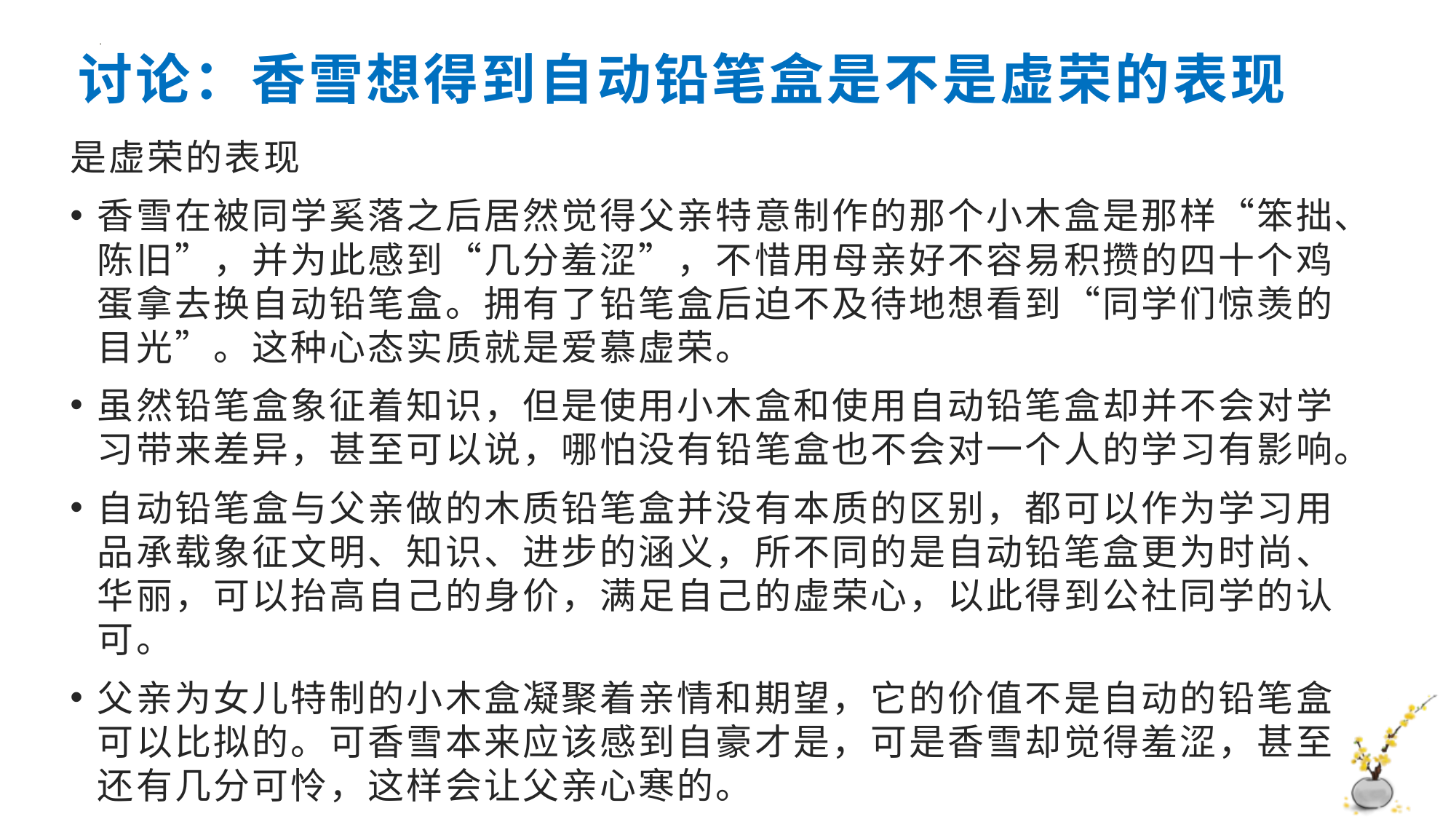

# 讨论：香雪想得到自动铅笔盒是不是虚荣的表现
是虚荣的表现
香雪在被同学奚落之后居然觉得父亲特意制作的那个小木盒是那样“笨拙、陈旧”，并为此感到“几分羞涩”，不惜用母亲好不容易积攒的四十个鸡蛋拿去换自动铅笔盒。拥有了铅笔盒后迫不及待地想看到“同学们惊羡的目光”。这种心态实质就是爱慕虚荣。
虽然铅笔盒象征着知识，但是使用小木盒和使用自动铅笔盒却并不会对学习带来差异，甚至可以说，哪怕没有铅笔盒也不会对一个人的学习有影响。
自动铅笔盒与父亲做的木质铅笔盒并没有本质的区别，都可以作为学习用品承载象征文明、知识、进步的涵义，所不同的是自动铅笔盒更为时尚、华丽，可以抬高自己的身价，满足自己的虚荣心，以此得到公社同学的认可。
父亲为女儿特制的小木盒凝聚着亲情和期望，它的价值不是自动的铅笔盒可以比拟的。可香雪本来应该感到自豪才是，可是香雪却觉得羞涩，甚至还有几分可怜，这样会让父亲心寒的。